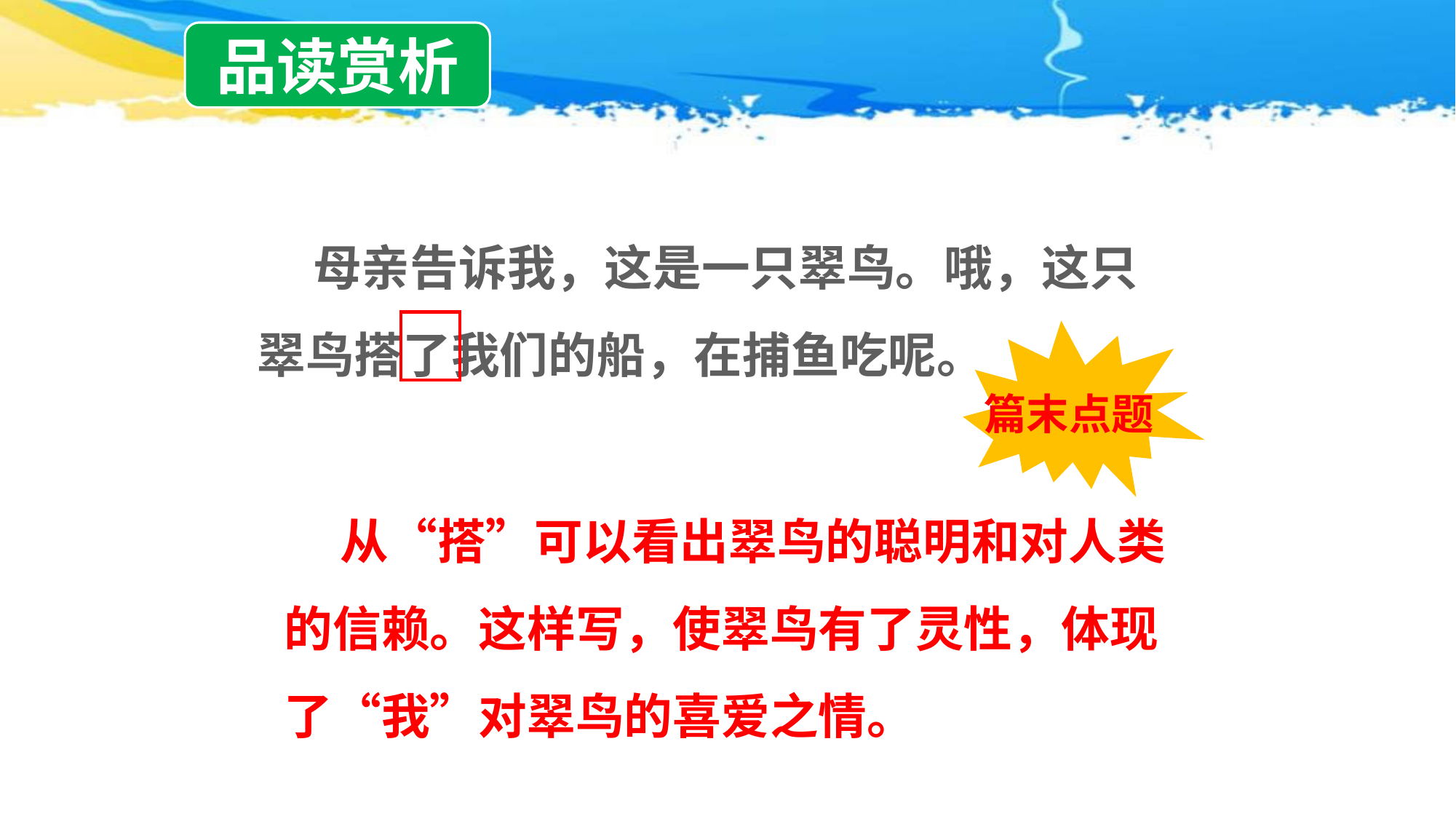

品读赏析
    母亲告诉我，这是一只翠鸟。哦，这只翠鸟搭了我们的船，在捕鱼吃呢。

篇末点题
    从“搭”可以看出翠鸟的聪明和对人类的信赖。这样写，使翠鸟有了灵性，体现了“我”对翠鸟的喜爱之情。